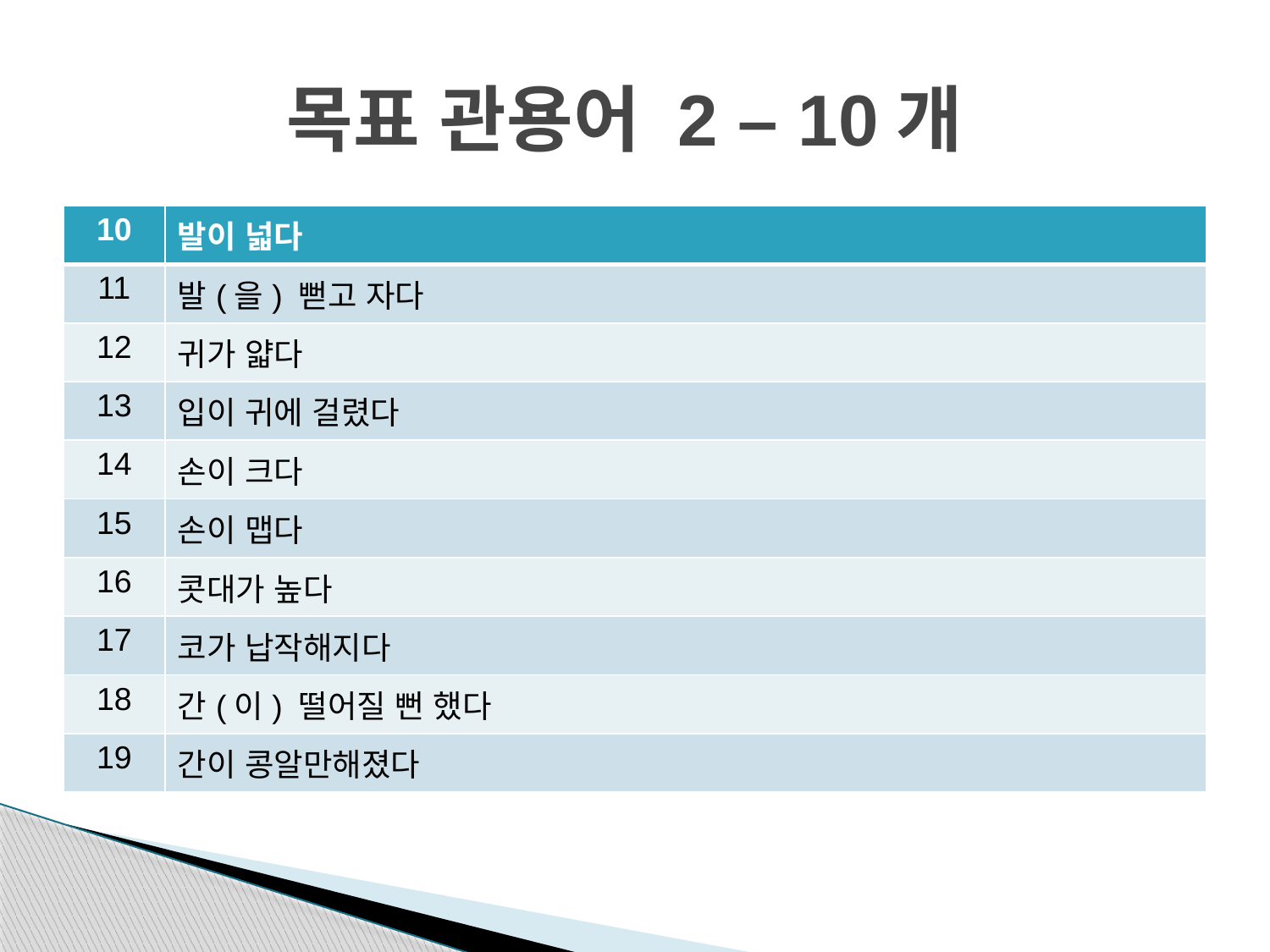

# 목표 관용어 2 – 10개
| 10 | 발이 넓다 |
| --- | --- |
| 11 | 발(을) 뻗고 자다 |
| 12 | 귀가 얇다 |
| 13 | 입이 귀에 걸렸다 |
| 14 | 손이 크다 |
| 15 | 손이 맵다 |
| 16 | 콧대가 높다 |
| 17 | 코가 납작해지다 |
| 18 | 간(이) 떨어질 뻔 했다 |
| 19 | 간이 콩알만해졌다 |